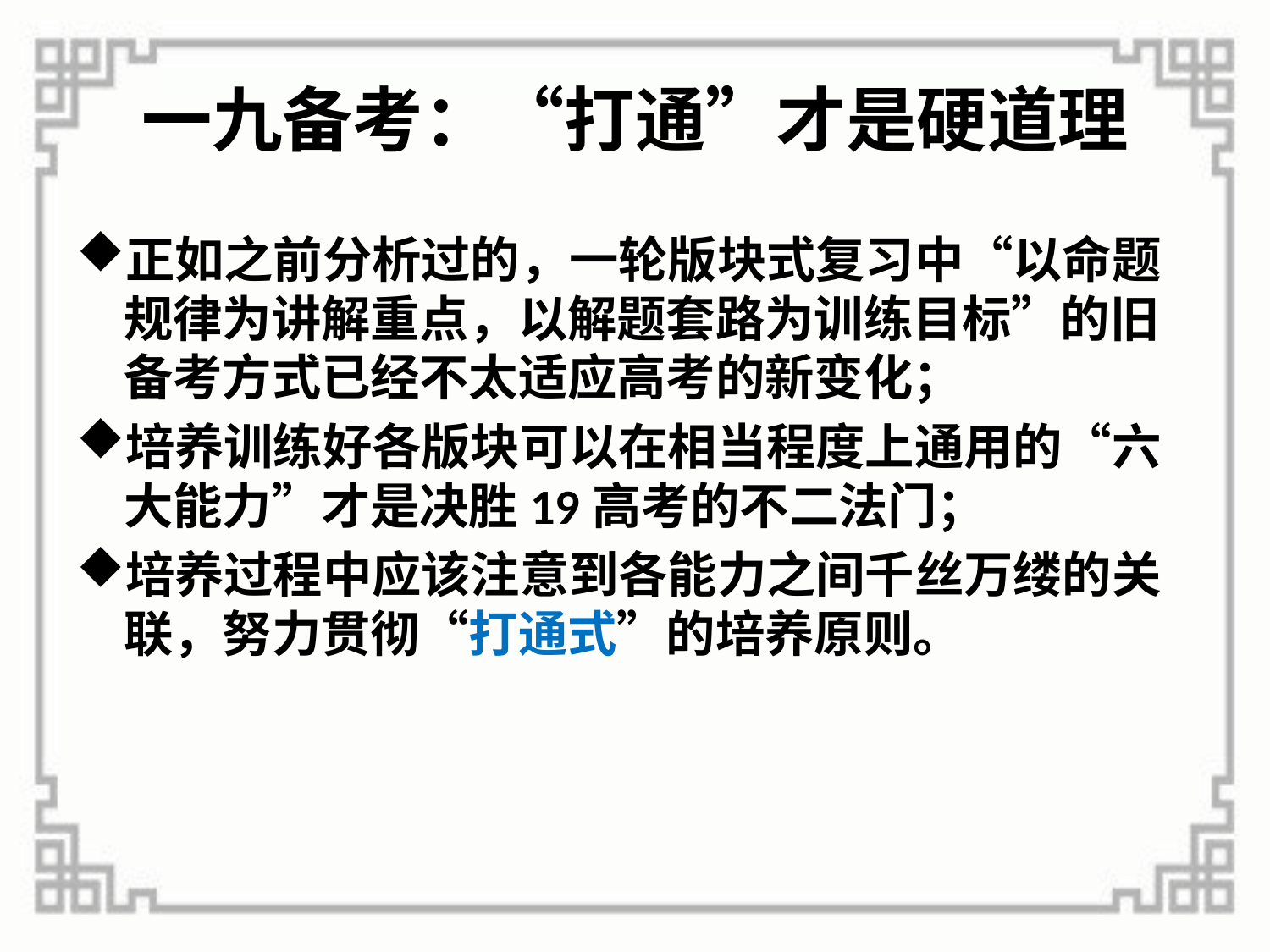

# 一九备考：“打通”才是硬道理
正如之前分析过的，一轮版块式复习中“以命题规律为讲解重点，以解题套路为训练目标”的旧备考方式已经不太适应高考的新变化；
培养训练好各版块可以在相当程度上通用的“六大能力”才是决胜19高考的不二法门；
培养过程中应该注意到各能力之间千丝万缕的关联，努力贯彻“打通式”的培养原则。